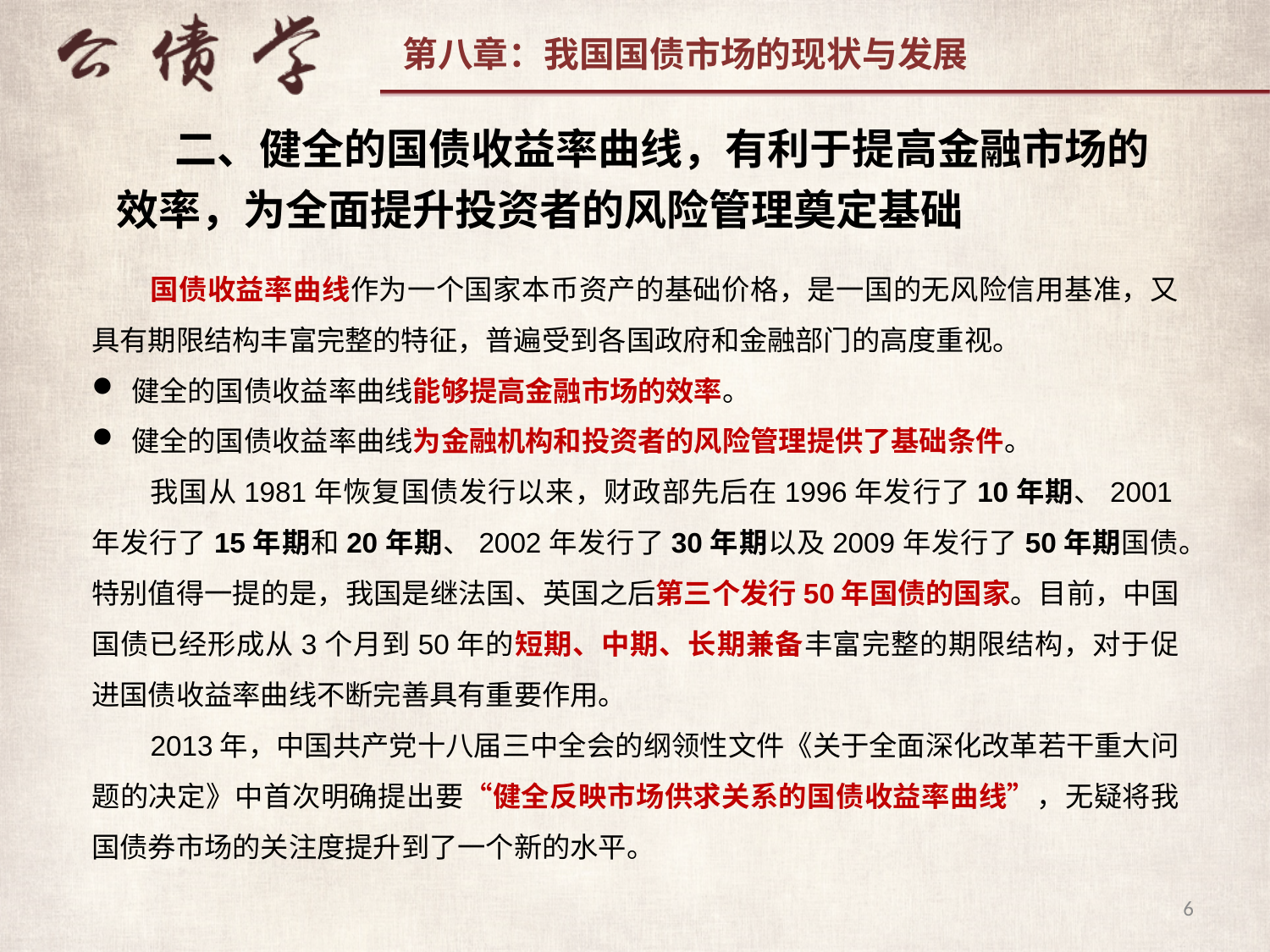

二、健全的国债收益率曲线，有利于提高金融市场的效率，为全面提升投资者的风险管理奠定基础
国债收益率曲线作为一个国家本币资产的基础价格，是一国的无风险信用基准，又具有期限结构丰富完整的特征，普遍受到各国政府和金融部门的高度重视。
健全的国债收益率曲线能够提高金融市场的效率。
健全的国债收益率曲线为金融机构和投资者的风险管理提供了基础条件。
我国从1981年恢复国债发行以来，财政部先后在1996年发行了10年期、2001年发行了15年期和20年期、2002年发行了30年期以及2009年发行了50年期国债。特别值得一提的是，我国是继法国、英国之后第三个发行50年国债的国家。目前，中国国债已经形成从3个月到50年的短期、中期、长期兼备丰富完整的期限结构，对于促进国债收益率曲线不断完善具有重要作用。
2013年，中国共产党十八届三中全会的纲领性文件《关于全面深化改革若干重大问题的决定》中首次明确提出要“健全反映市场供求关系的国债收益率曲线”，无疑将我国债券市场的关注度提升到了一个新的水平。
6